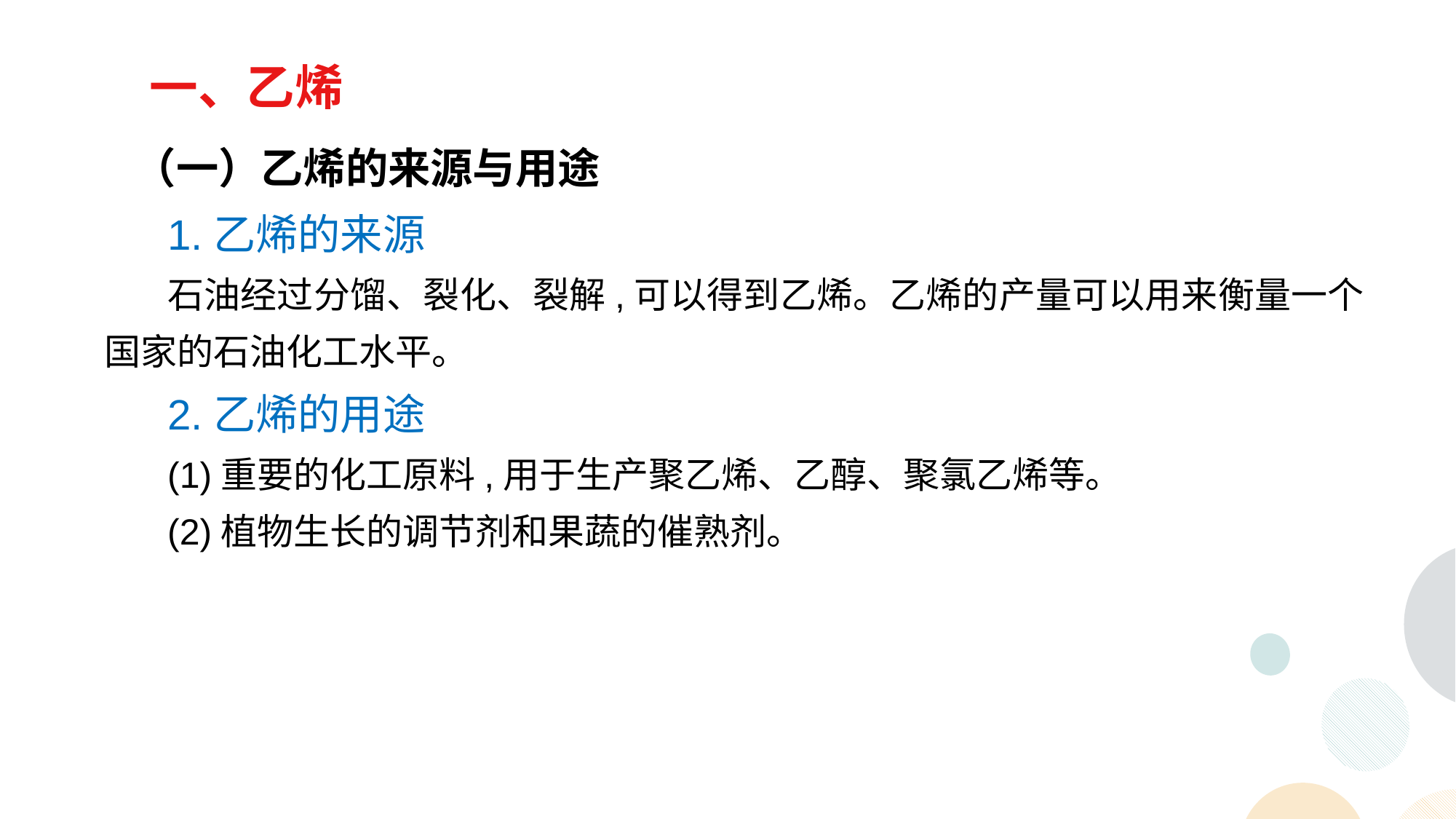

一、乙烯
  （一）乙烯的来源与用途
1.乙烯的来源
石油经过分馏、裂化、裂解,可以得到乙烯。乙烯的产量可以用来衡量一个国家的石油化工水平。
2.乙烯的用途
(1)重要的化工原料,用于生产聚乙烯、乙醇、聚氯乙烯等。
(2)植物生长的调节剂和果蔬的催熟剂。